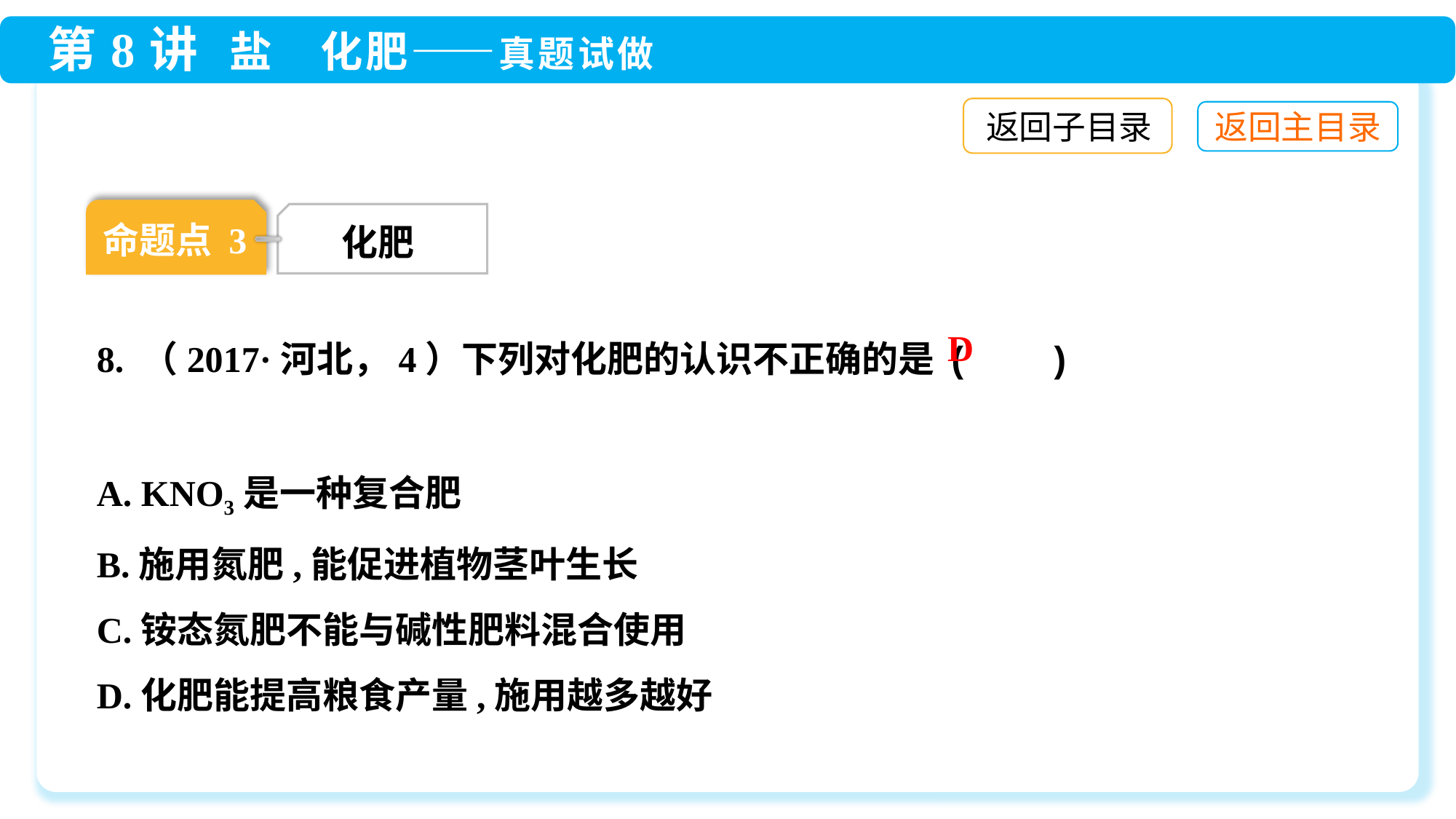

返回子目录

命题点 3
化肥

8. （2017·河北，4）下列对化肥的认识不正确的是 (　　)

A. KNO3是一种复合肥
B.施用氮肥,能促进植物茎叶生长
C.铵态氮肥不能与碱性肥料混合使用
D.化肥能提高粮食产量,施用越多越好
D